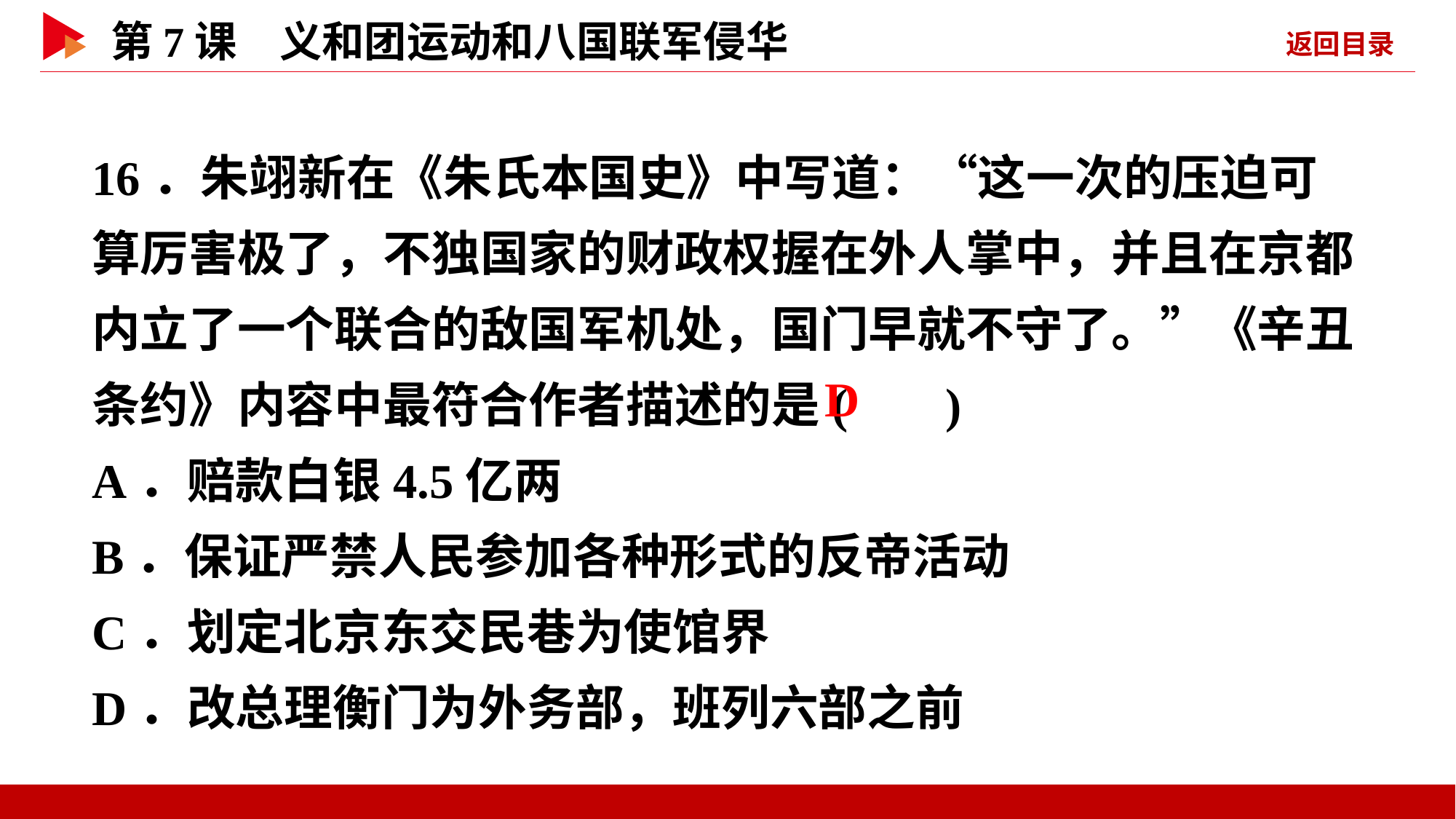

16．朱翊新在《朱氏本国史》中写道：“这一次的压迫可算厉害极了，不独国家的财政权握在外人掌中，并且在京都内立了一个联合的敌国军机处，国门早就不守了。”《辛丑条约》内容中最符合作者描述的是(        )
A．赔款白银4.5亿两
B．保证严禁人民参加各种形式的反帝活动
C．划定北京东交民巷为使馆界
D．改总理衡门为外务部，班列六部之前
   D